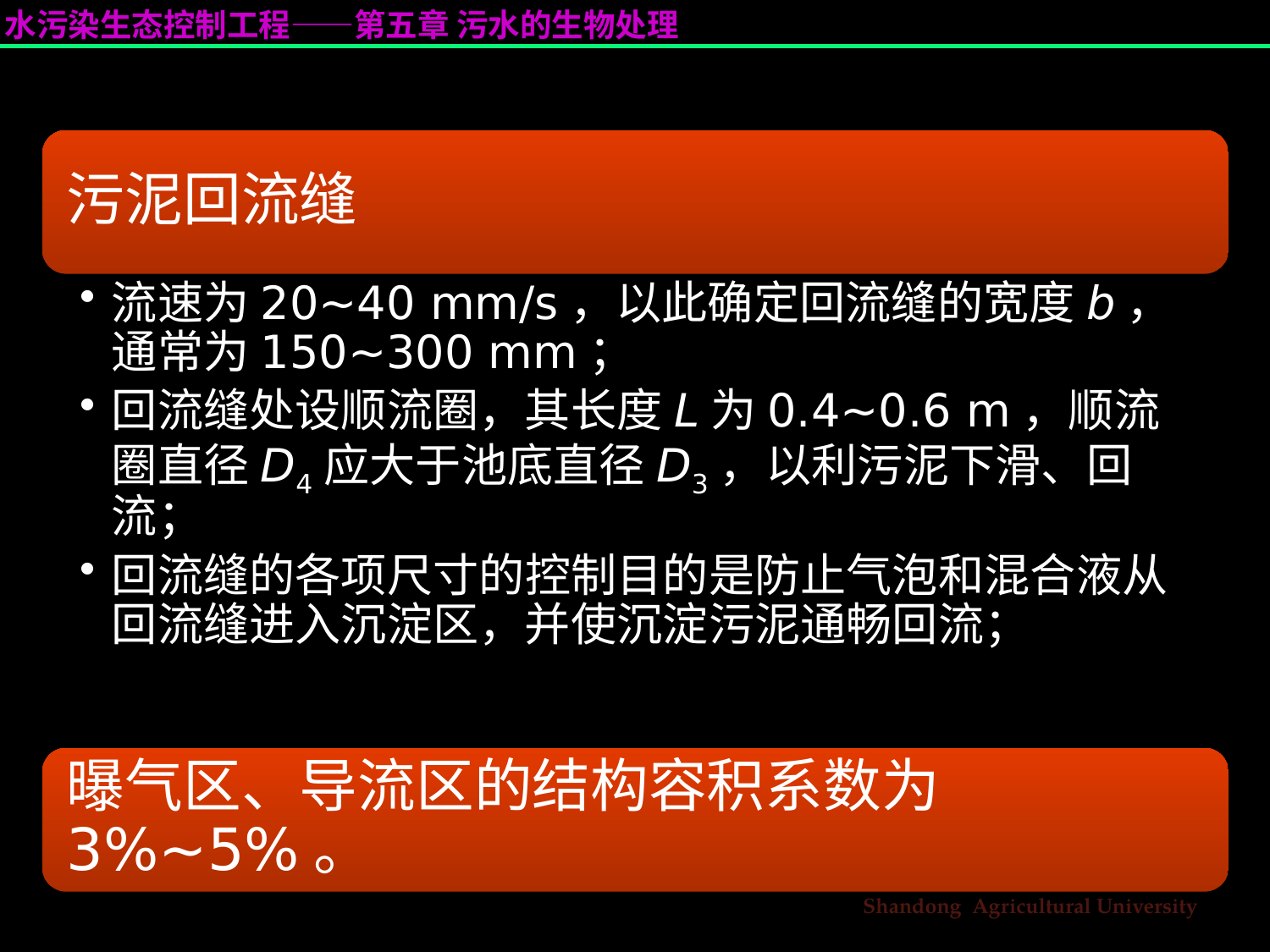

污泥回流缝
流速为20~40 mm/s，以此确定回流缝的宽度b，通常为150~300 mm；
回流缝处设顺流圈，其长度L为0.4~0.6 m，顺流圈直径D4应大于池底直径D3，以利污泥下滑、回流；
回流缝的各项尺寸的控制目的是防止气泡和混合液从回流缝进入沉淀区，并使沉淀污泥通畅回流；
曝气区、导流区的结构容积系数为3%~5%。